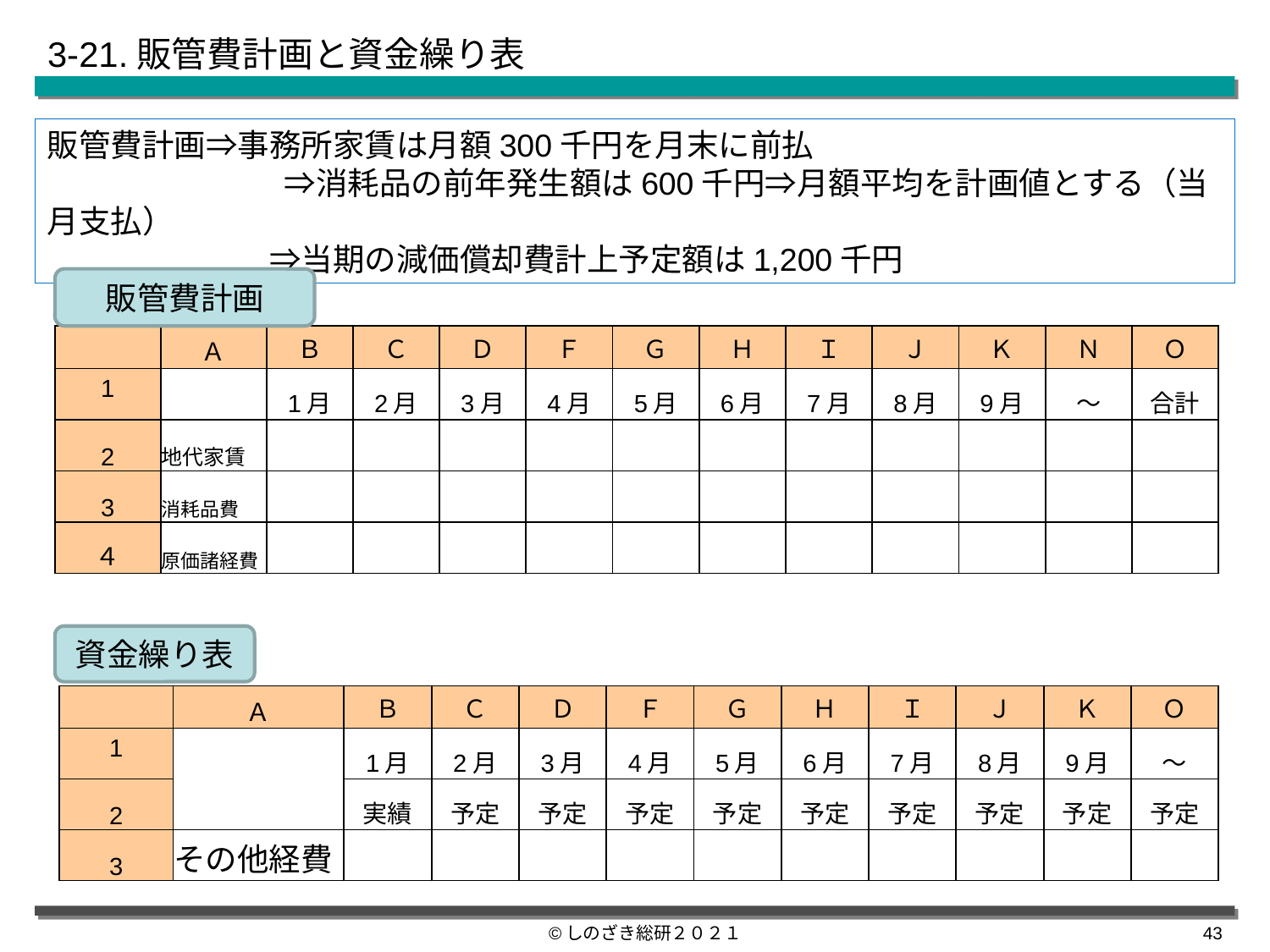

3-21.販管費計画と資金繰り表
販管費計画⇒事務所家賃は月額300千円を月末に前払
 　　　　　　　⇒消耗品の前年発生額は600千円⇒月額平均を計画値とする（当月支払）
　　　　　　　⇒当期の減価償却費計上予定額は1,200千円
販管費計画
|  | Ａ | Ｂ | Ｃ | Ｄ | Ｆ | Ｇ | Ｈ | Ｉ | Ｊ | Ｋ | Ｎ | Ｏ |
| --- | --- | --- | --- | --- | --- | --- | --- | --- | --- | --- | --- | --- |
| 1 |  | 1月 | 2月 | 3月 | 4月 | 5月 | 6月 | 7月 | 8月 | 9月 | ～ | 合計 |
| 2 | 地代家賃 |  |  |  |  |  |  |  |  |  |  |  |
| 3 | 消耗品費 |  |  |  |  |  |  |  |  |  |  |  |
| ４ | 原価諸経費 |  |  |  |  |  |  |  |  |  |  |  |
資金繰り表
|  | Ａ | Ｂ | Ｃ | Ｄ | Ｆ | Ｇ | Ｈ | Ｉ | Ｊ | Ｋ | Ｏ |
| --- | --- | --- | --- | --- | --- | --- | --- | --- | --- | --- | --- |
| 1 |  | 1月 | 2月 | 3月 | 4月 | 5月 | 6月 | 7月 | 8月 | 9月 | ～ |
| 2 |  | 実績 | 予定 | 予定 | 予定 | 予定 | 予定 | 予定 | 予定 | 予定 | 予定 |
| 3 | その他経費 |  |  |  |  |  |  |  |  |  |  |
©しのざき総研２０２１
43